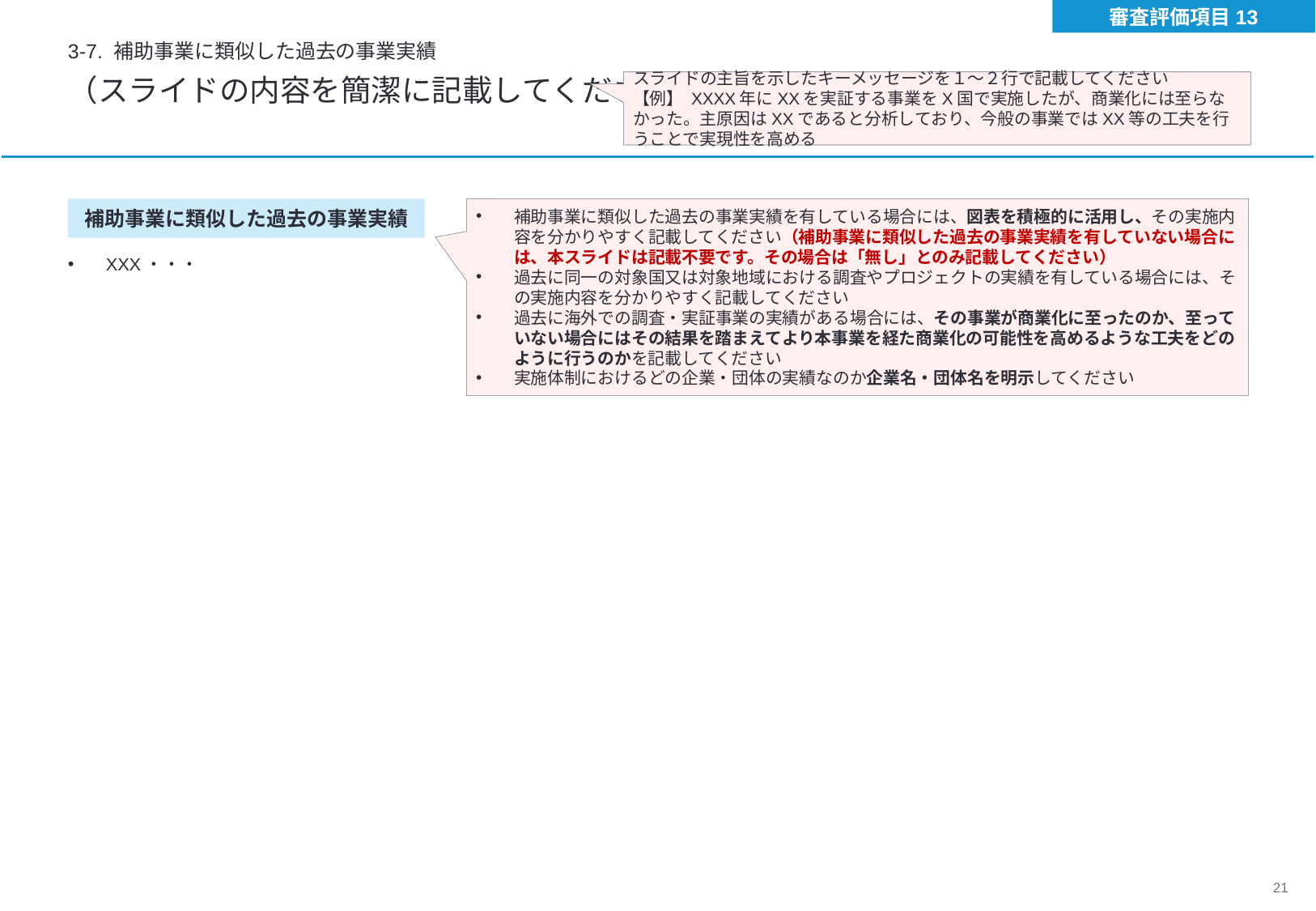

審査評価項目13
3-7. 補助事業に類似した過去の事業実績
（スライドの内容を簡潔に記載してください）
スライドの主旨を示したキーメッセージを１～２行で記載してください
【例】 XXXX年にXXを実証する事業をX国で実施したが、商業化には至らなかった。主原因はXXであると分析しており、今般の事業ではXX等の工夫を行うことで実現性を高める
補助事業に類似した過去の事業実績を有している場合には、図表を積極的に活用し、その実施内容を分かりやすく記載してください（補助事業に類似した過去の事業実績を有していない場合には、本スライドは記載不要です。その場合は「無し」とのみ記載してください）
過去に同一の対象国又は対象地域における調査やプロジェクトの実績を有している場合には、その実施内容を分かりやすく記載してください
過去に海外での調査・実証事業の実績がある場合には、その事業が商業化に至ったのか、至っていない場合にはその結果を踏まえてより本事業を経た商業化の可能性を高めるような工夫をどのように行うのかを記載してください
実施体制におけるどの企業・団体の実績なのか企業名・団体名を明示してください
補助事業に類似した過去の事業実績
XXX・・・